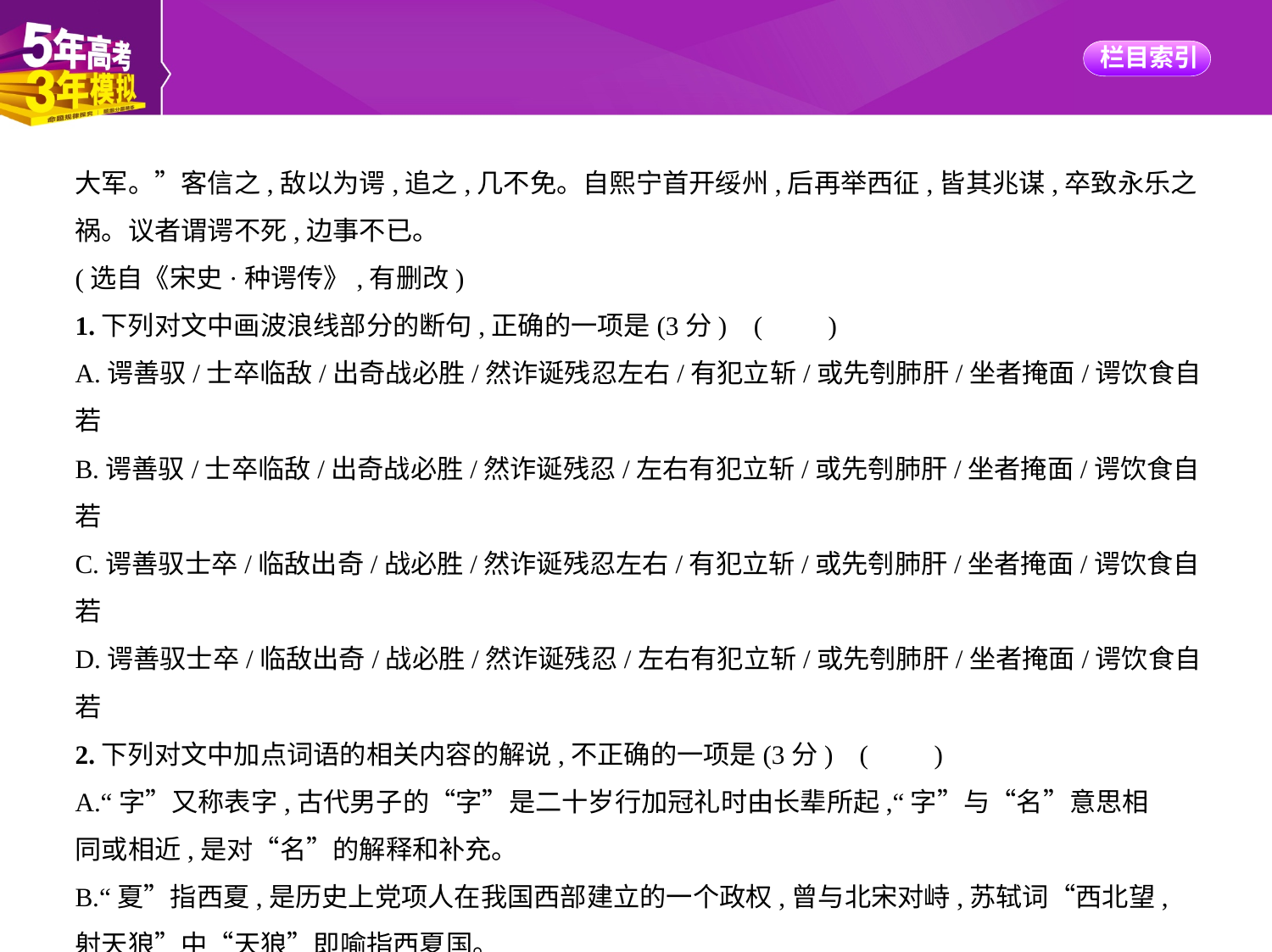

大军。”客信之,敌以为谔,追之,几不免。自熙宁首开绥州,后再举西征,皆其兆谋,卒致永乐之
祸。议者谓谔不死,边事不已。
(选自《宋史·种谔传》,有删改)
1.下列对文中画波浪线部分的断句,正确的一项是(3分) (　　)
A.谔善驭/士卒临敌/出奇战必胜/然诈诞残忍左右/有犯立斩/或先刳肺肝/坐者掩面/谔饮食自若
B.谔善驭/士卒临敌/出奇战必胜/然诈诞残忍/左右有犯立斩/或先刳肺肝/坐者掩面/谔饮食自若
C.谔善驭士卒/临敌出奇/战必胜/然诈诞残忍左右/有犯立斩/或先刳肺肝/坐者掩面/谔饮食自若
D.谔善驭士卒/临敌出奇/战必胜/然诈诞残忍/左右有犯立斩/或先刳肺肝/坐者掩面/谔饮食自若
2.下列对文中加点词语的相关内容的解说,不正确的一项是(3分) (　　)
A.“字”又称表字,古代男子的“字”是二十岁行加冠礼时由长辈所起,“字”与“名”意思相
同或相近,是对“名”的解释和补充。
B.“夏”指西夏,是历史上党项人在我国西部建立的一个政权,曾与北宋对峙,苏轼词“西北望,
射天狼”中“天狼”即喻指西夏国。
C.“畿”指我国古代国都四周的广大地区,后又指京城所管辖的地区,“畿内”“畿辅”“京
畿”一般是指京城及其附近地区。